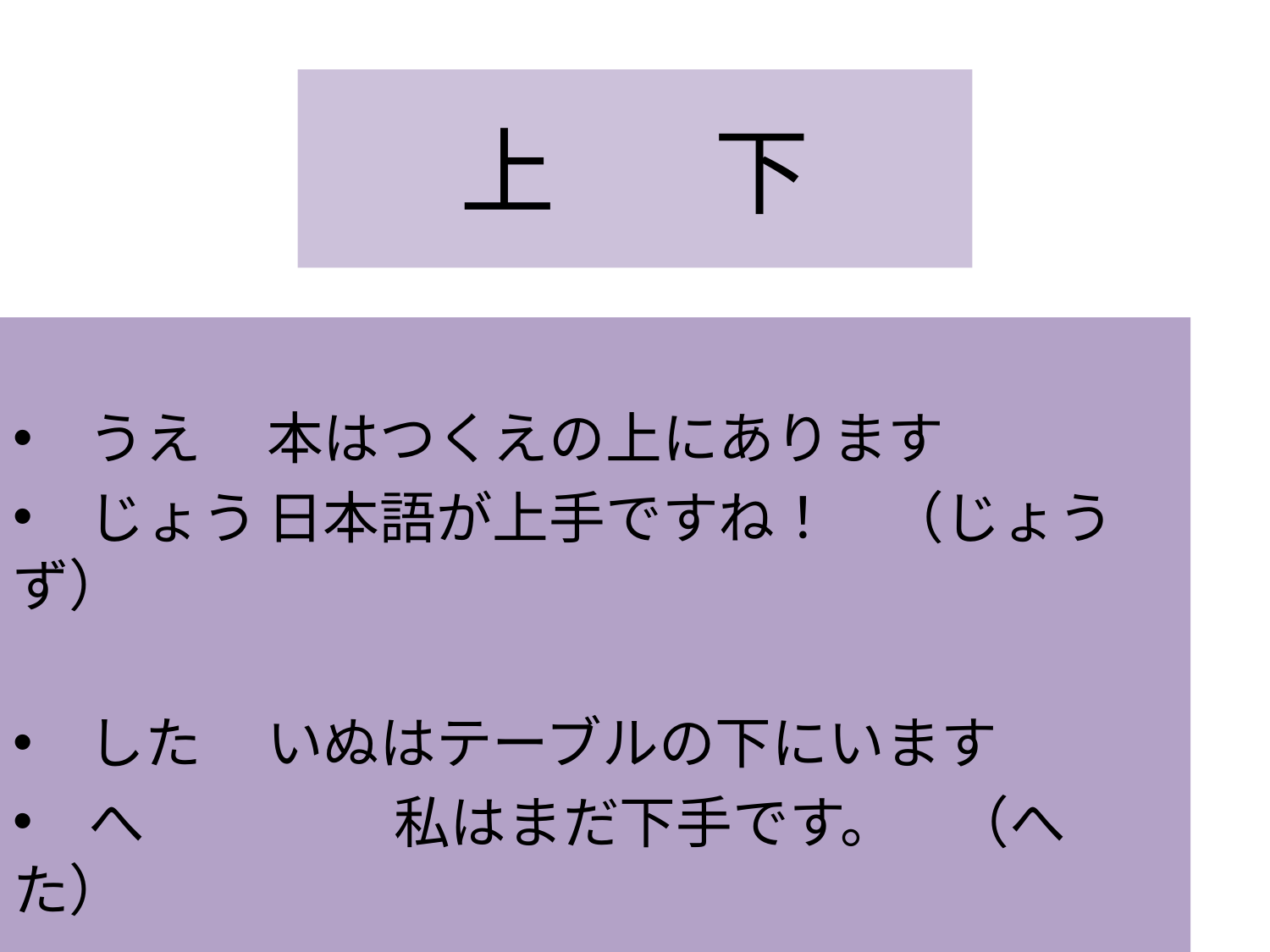

# 上		下

　うえ	本はつくえの上にあります
　じょう	日本語が上手ですね！　（じょうず）

　した	いぬはテーブルの下にいます
　へ		私はまだ下手です。　（へた）